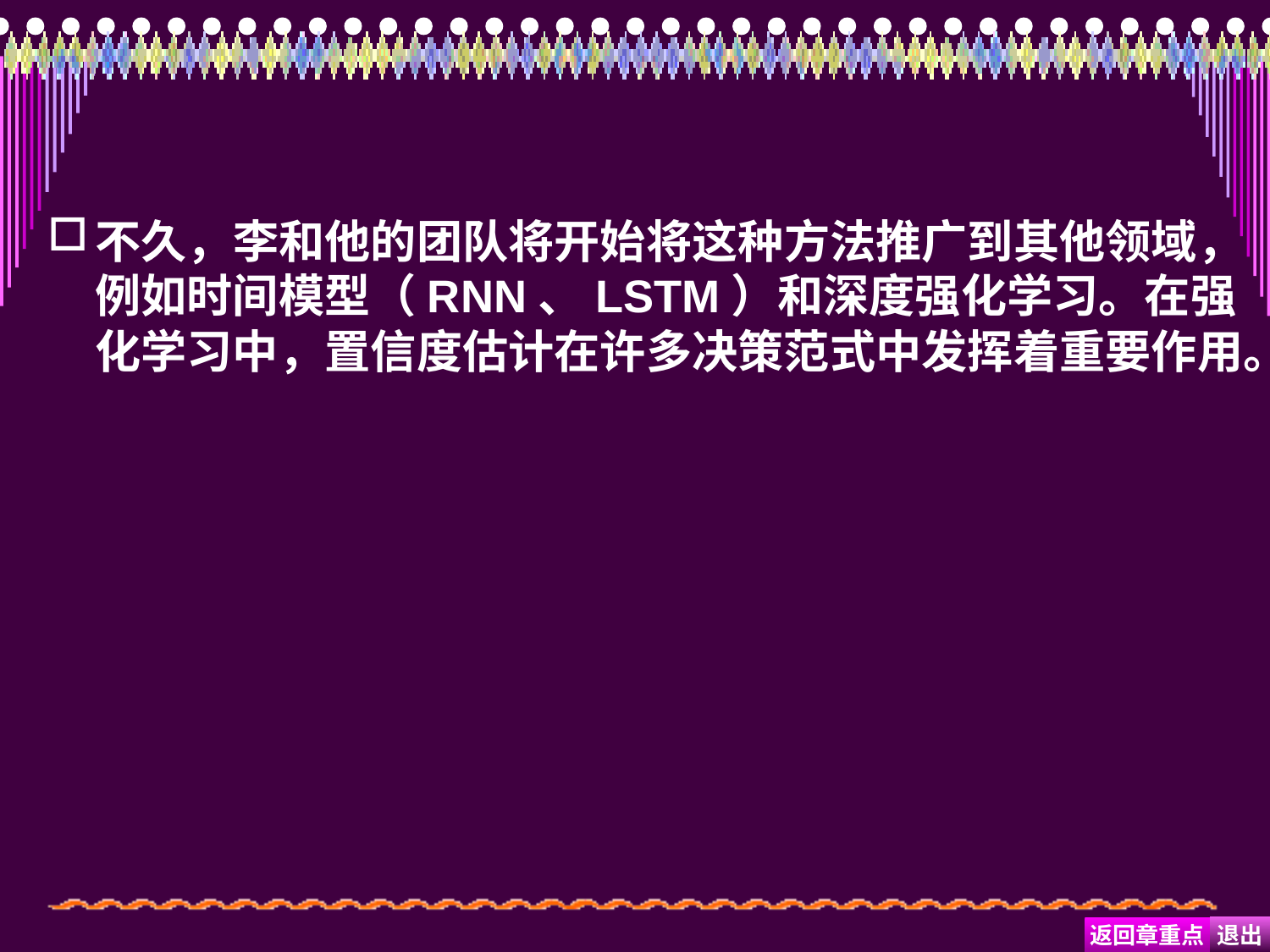

#
不久，李和他的团队将开始将这种方法推广到其他领域，例如时间模型（RNN、LSTM）和深度强化学习。在强化学习中，置信度估计在许多决策范式中发挥着重要作用。